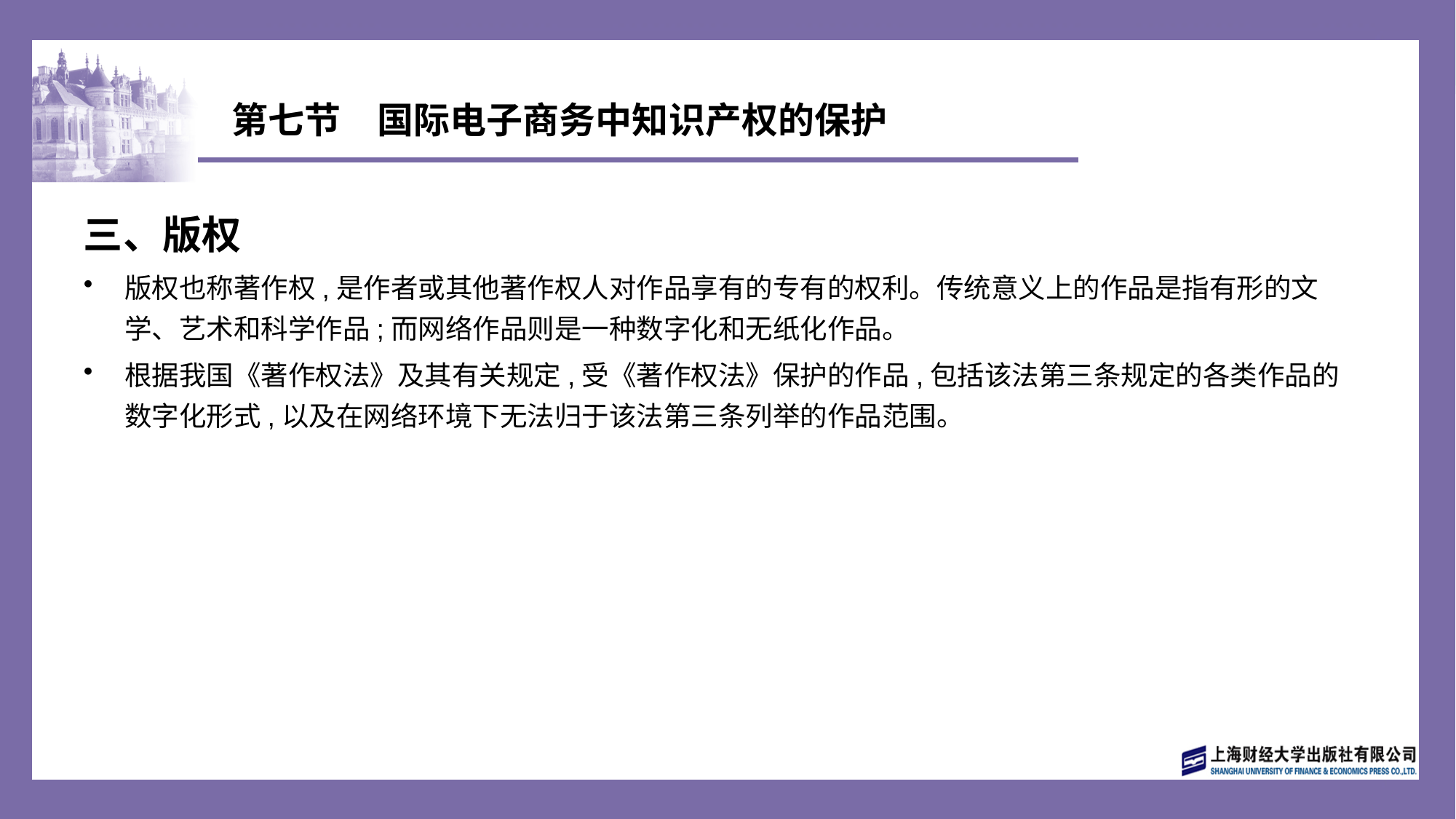

# 第七节　国际电子商务中知识产权的保护
三、版权
版权也称著作权,是作者或其他著作权人对作品享有的专有的权利。传统意义上的作品是指有形的文学、艺术和科学作品;而网络作品则是一种数字化和无纸化作品。
根据我国《著作权法》及其有关规定,受《著作权法》保护的作品,包括该法第三条规定的各类作品的数字化形式,以及在网络环境下无法归于该法第三条列举的作品范围。